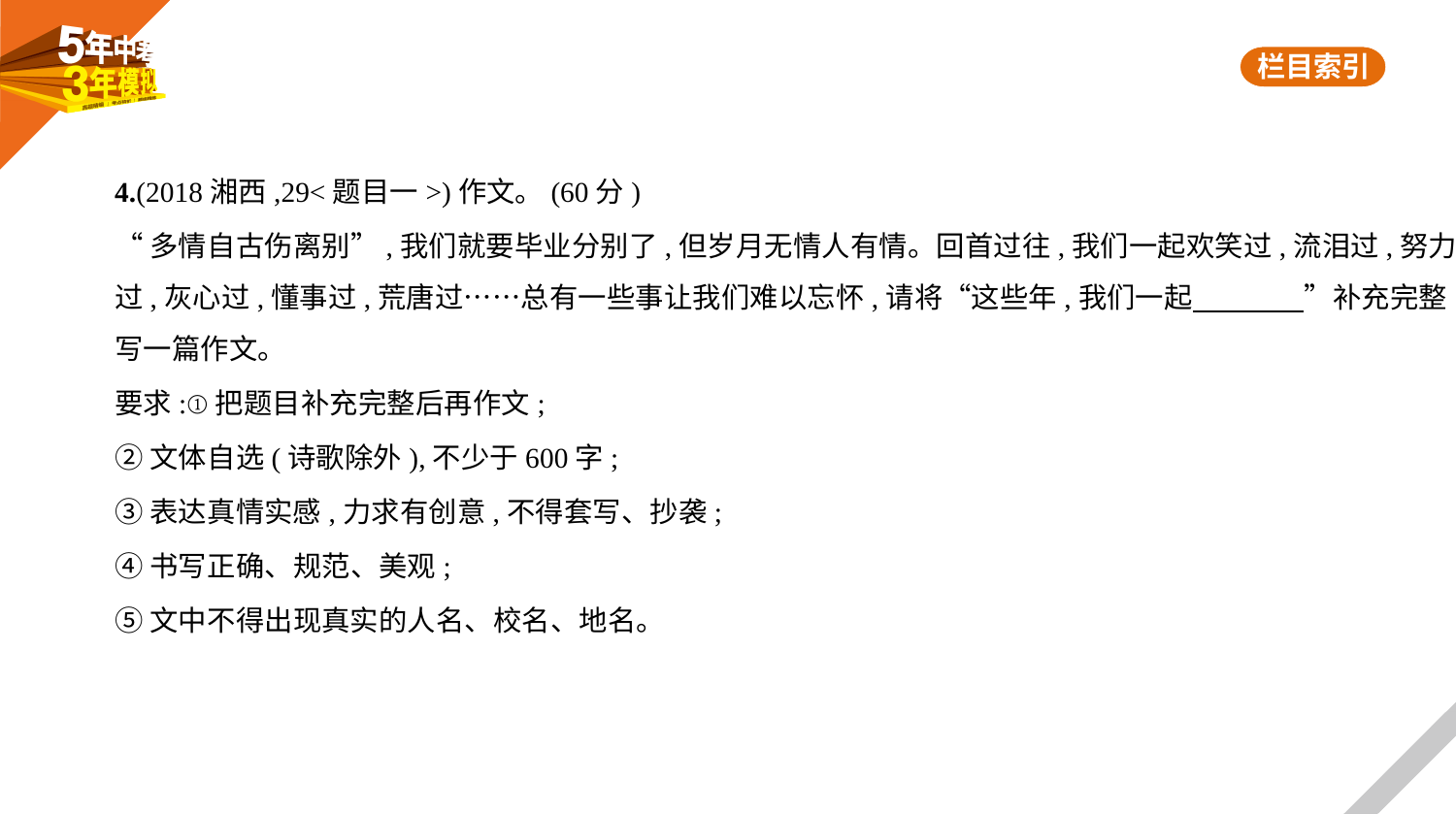

4.(2018湘西,29<题目一>)作文。(60分)
“多情自古伤离别”,我们就要毕业分别了,但岁月无情人有情。回首过往,我们一起欢笑过,流泪过,努力
过,灰心过,懂事过,荒唐过……总有一些事让我们难以忘怀,请将“这些年,我们一起　　　    ”补充完整
写一篇作文。
要求:①把题目补充完整后再作文;
②文体自选(诗歌除外),不少于600字;
③表达真情实感,力求有创意,不得套写、抄袭;
④书写正确、规范、美观;
⑤文中不得出现真实的人名、校名、地名。